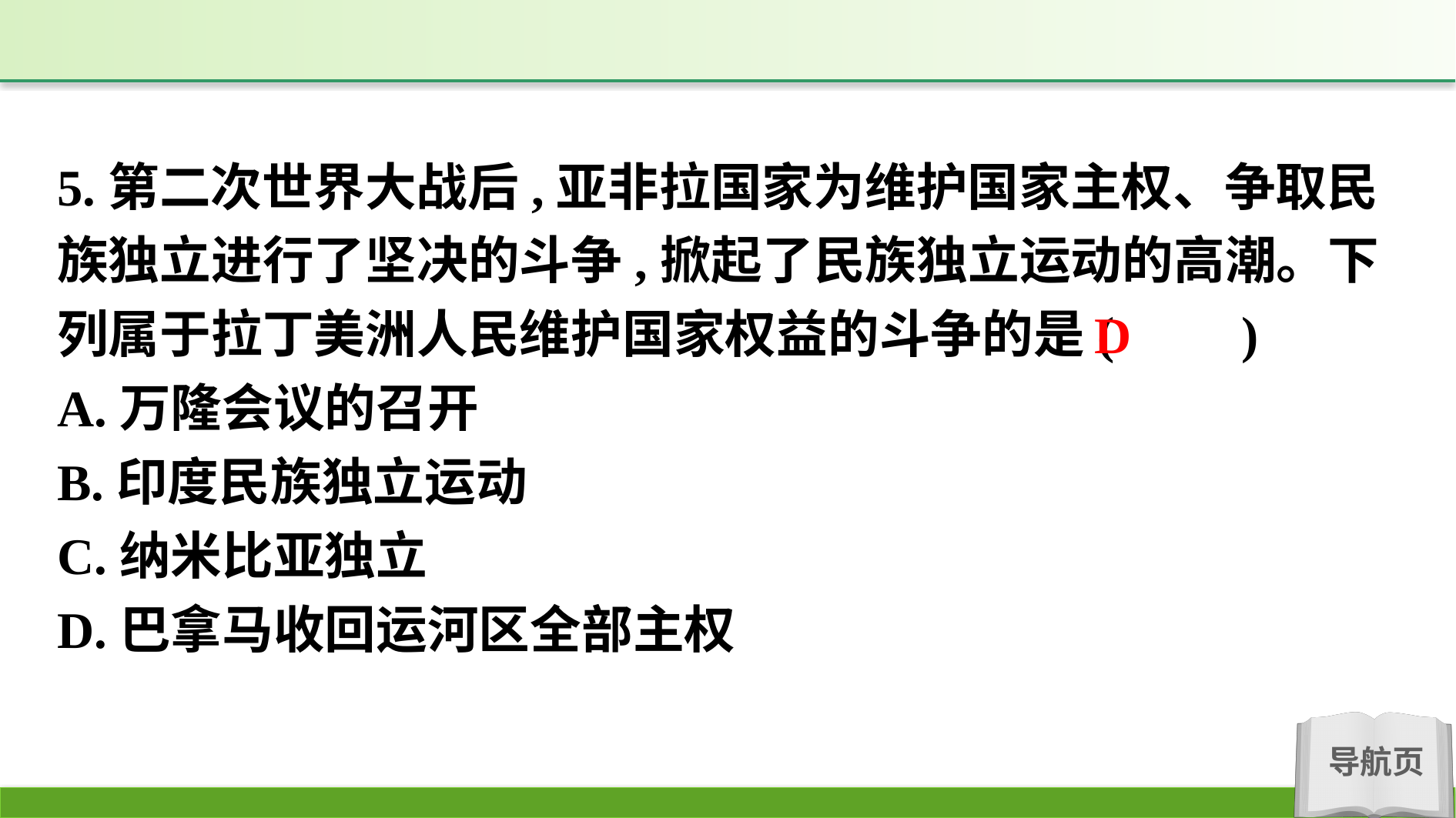

5.第二次世界大战后,亚非拉国家为维护国家主权、争取民族独立进行了坚决的斗争,掀起了民族独立运动的高潮。下列属于拉丁美洲人民维护国家权益的斗争的是(　　)
A.万隆会议的召开
B.印度民族独立运动
C.纳米比亚独立
D.巴拿马收回运河区全部主权
D